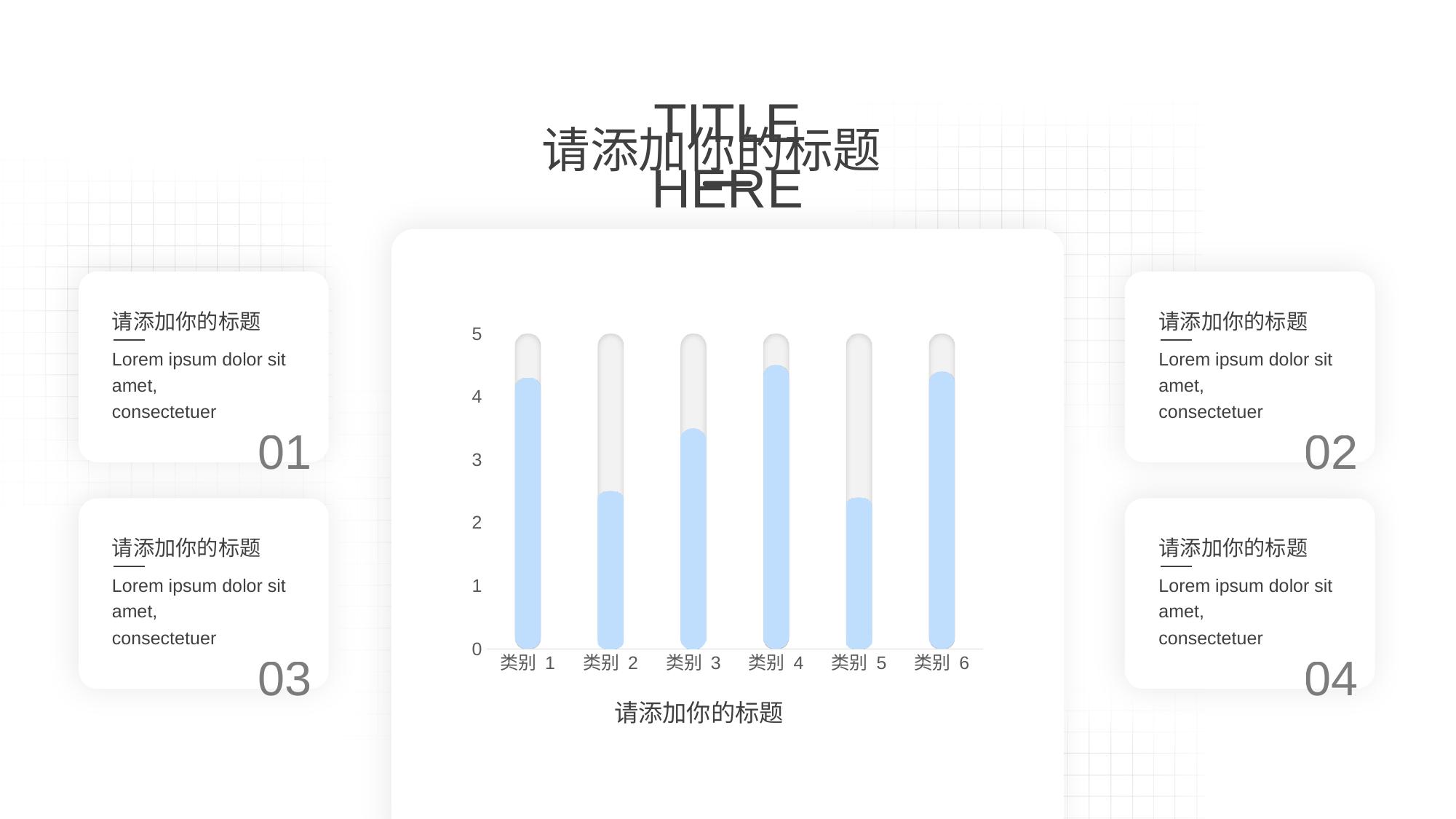

请添加你的标题
请添加你的标题

### Chart

| Category | 系列 1 | 系列 2 |
|---|---|---|
| 类别 1 | 5.0 | 4.3 |
| 类别 2 | 5.0 | 2.5 |
| 类别 3 | 5.0 | 3.5 |
| 类别 4 | 5.0 | 4.5 |
| 类别 5 | 5.0 | 2.4 |
| 类别 6 | 5.0 | 4.4 |
Lorem ipsum dolor sit amet,
consectetuer
Lorem ipsum dolor sit amet,
consectetuer
01
02

请添加你的标题
请添加你的标题
Lorem ipsum dolor sit amet,
consectetuer
Lorem ipsum dolor sit amet,
consectetuer
03
04
请添加你的标题